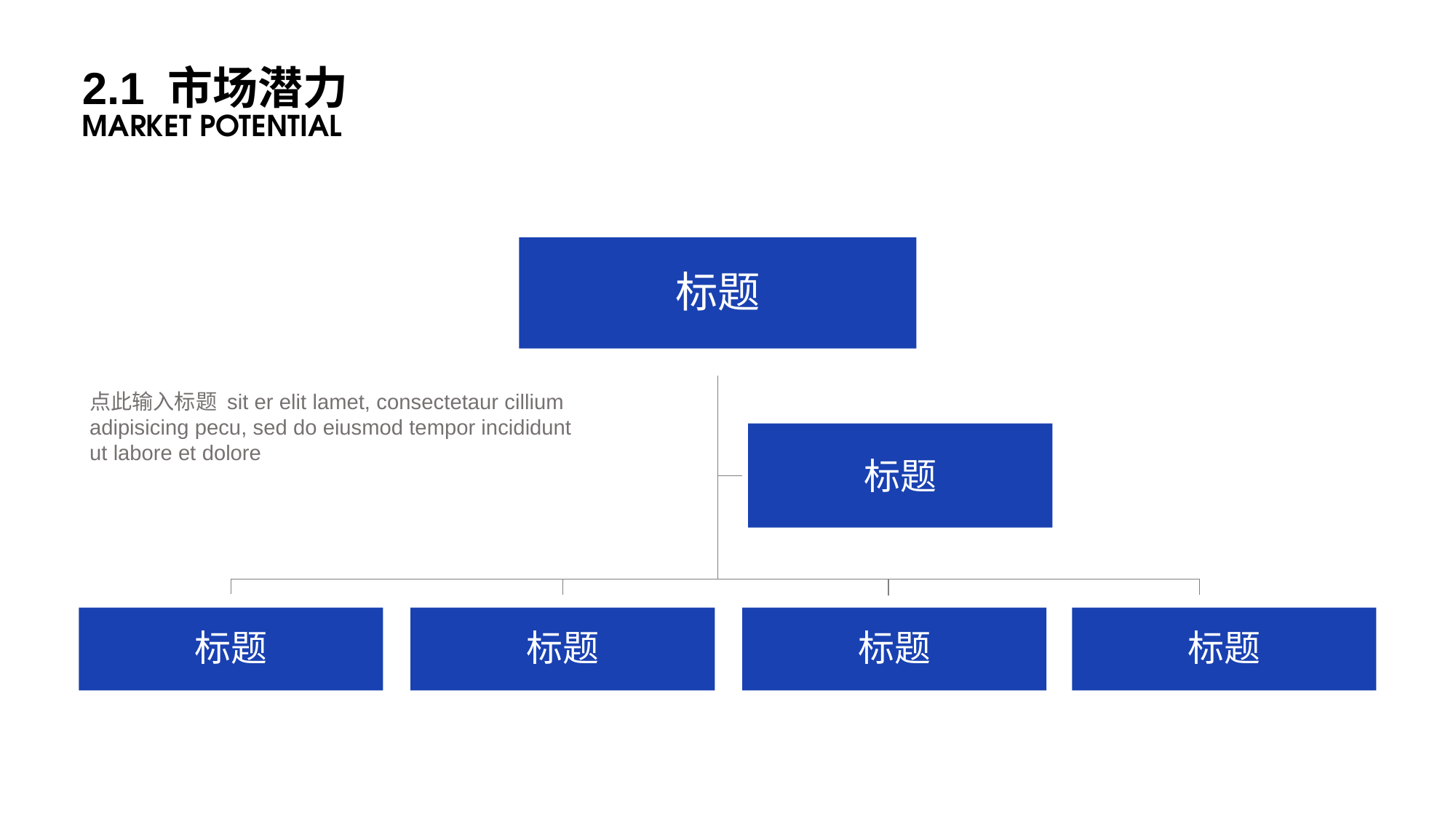

2.1 市场潜力
MARKET POTENTIAL

标题
点此输入标题 sit er elit lamet, consectetaur cillium adipisicing pecu, sed do eiusmod tempor incididunt ut labore et dolore

标题

标题
标题
标题
标题